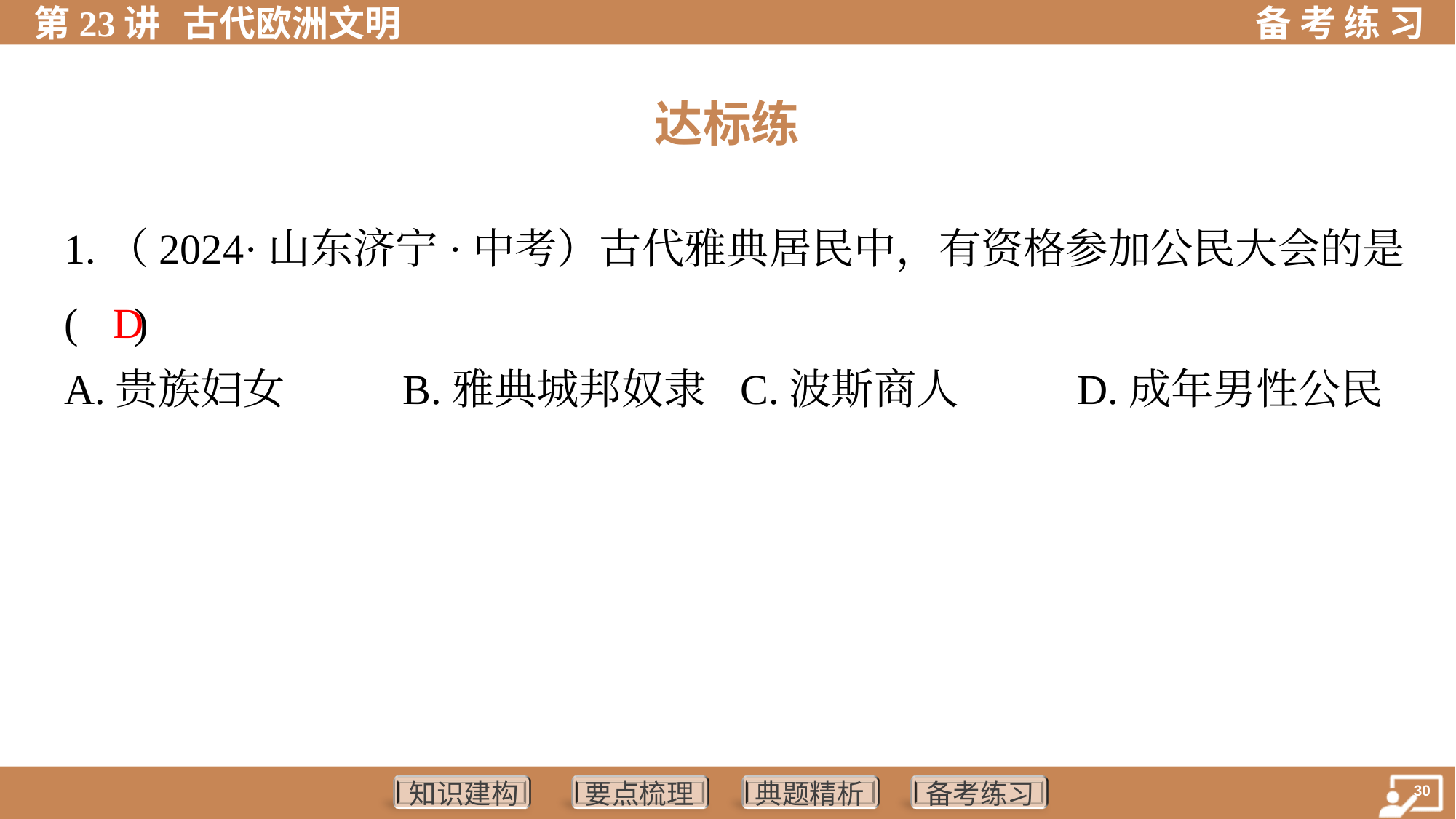

达标练
1.（2024·山东济宁·中考）古代雅典居民中，有资格参加公民大会的是
(     )
D
A.贵族妇女	B.雅典城邦奴隶	C.波斯商人	D.成年男性公民